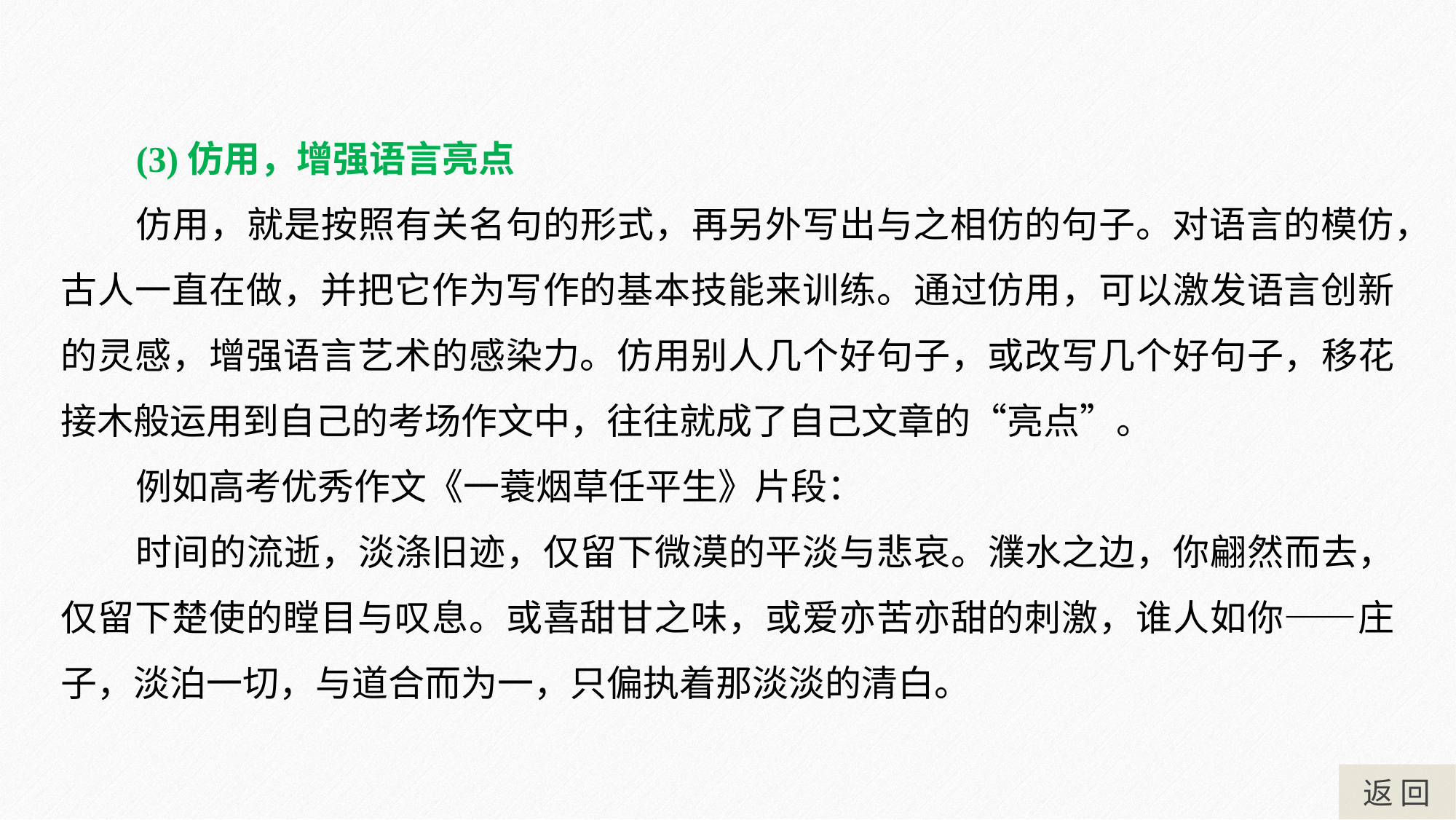

(3)仿用，增强语言亮点
仿用，就是按照有关名句的形式，再另外写出与之相仿的句子。对语言的模仿，古人一直在做，并把它作为写作的基本技能来训练。通过仿用，可以激发语言创新的灵感，增强语言艺术的感染力。仿用别人几个好句子，或改写几个好句子，移花接木般运用到自己的考场作文中，往往就成了自己文章的“亮点”。
例如高考优秀作文《一蓑烟草任平生》片段：
时间的流逝，淡涤旧迹，仅留下微漠的平淡与悲哀。濮水之边，你翩然而去，仅留下楚使的瞠目与叹息。或喜甜甘之味，或爱亦苦亦甜的刺激，谁人如你——庄子，淡泊一切，与道合而为一，只偏执着那淡淡的清白。
返 回